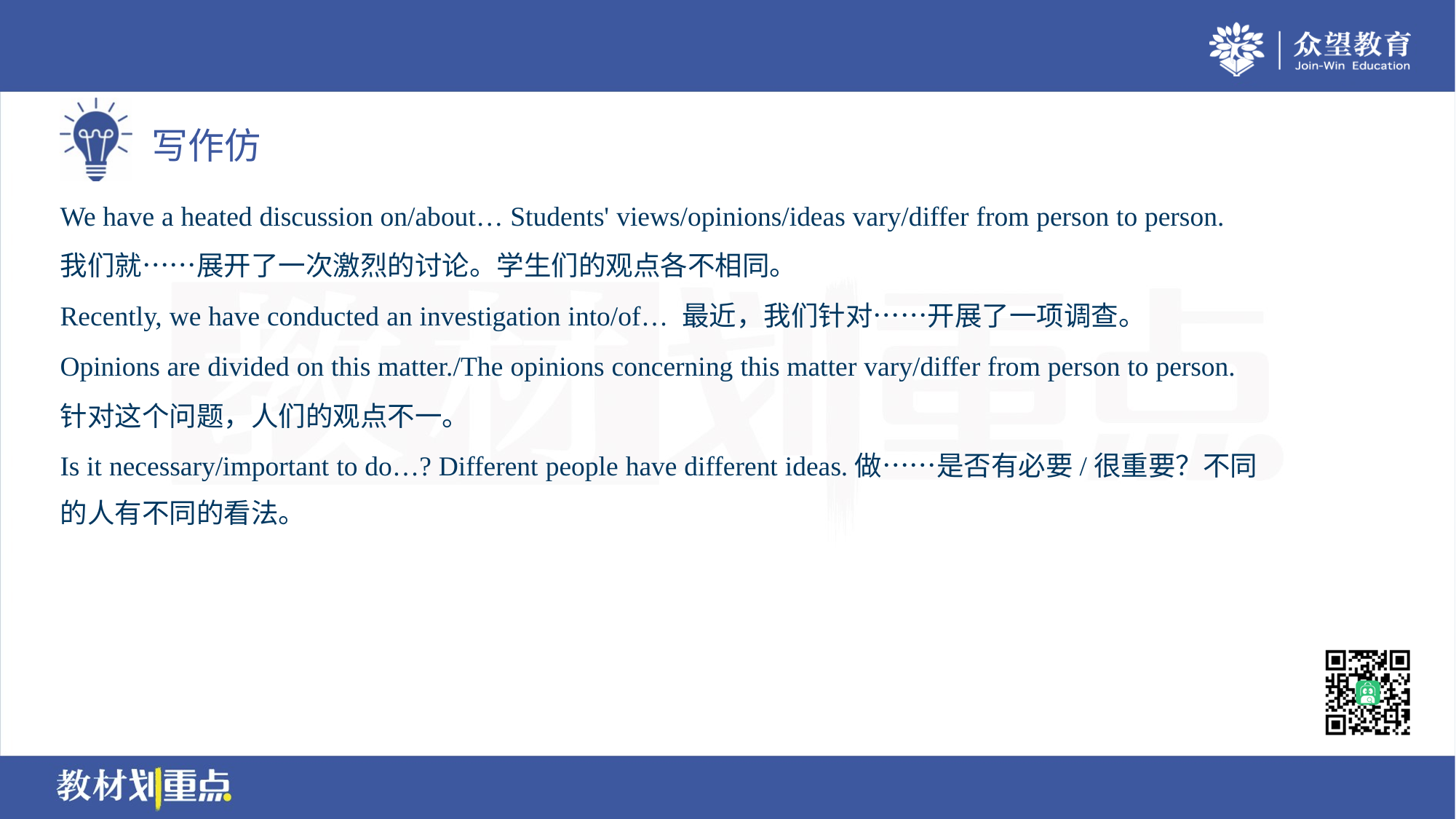

We have a heated discussion on/about… Students' views/opinions/ideas vary/differ from person to person.
我们就……展开了一次激烈的讨论。学生们的观点各不相同。
Recently, we have conducted an investigation into/of… 最近，我们针对……开展了一项调查。
Opinions are divided on this matter./The opinions concerning this matter vary/differ from person to person.
针对这个问题，人们的观点不一。
Is it necessary/important to do…? Different people have different ideas.做……是否有必要/很重要？不同
的人有不同的看法。